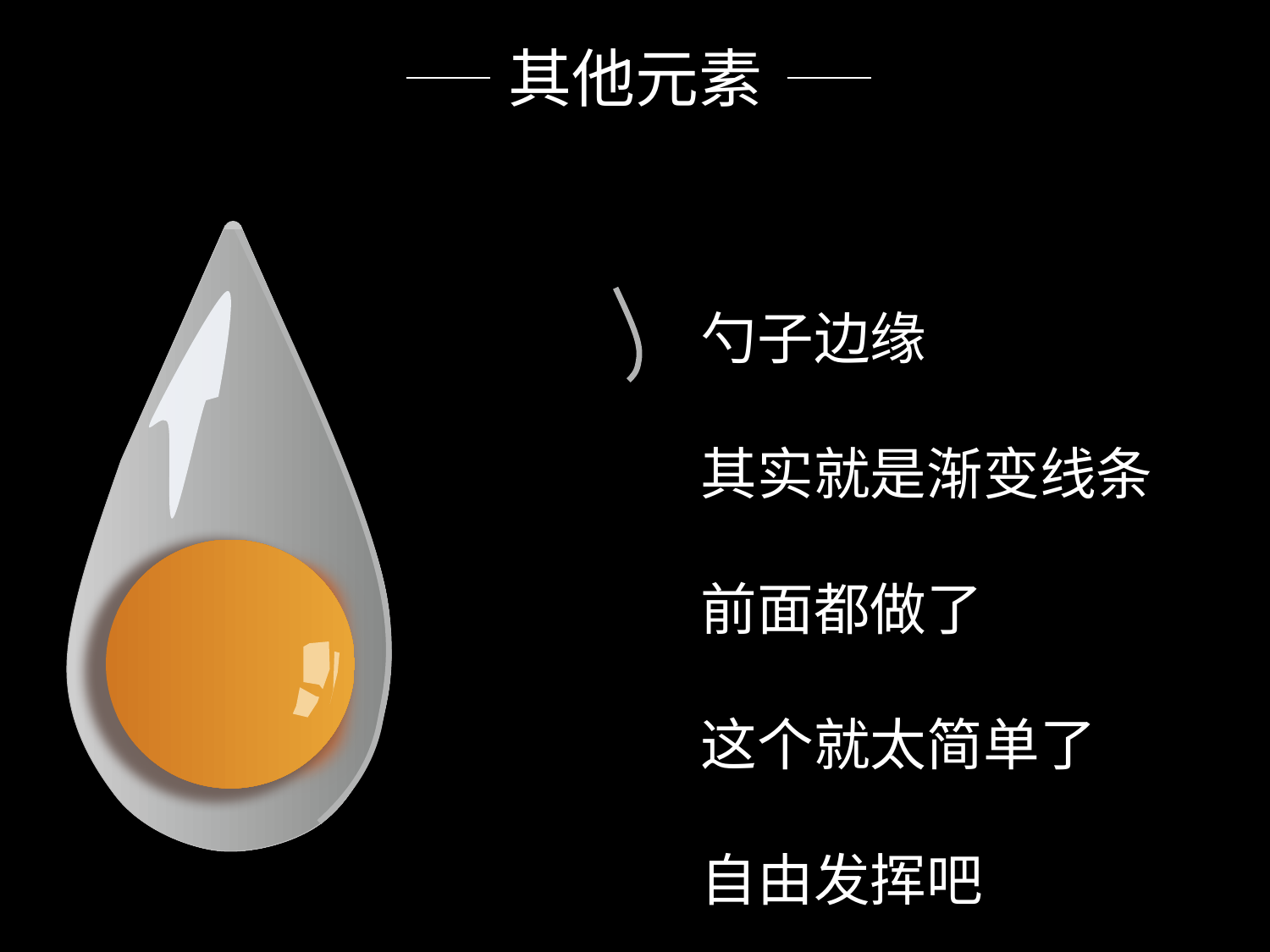

其他元素

勺子边缘

其实就是渐变线条

前面都做了

这个就太简单了

自由发挥吧